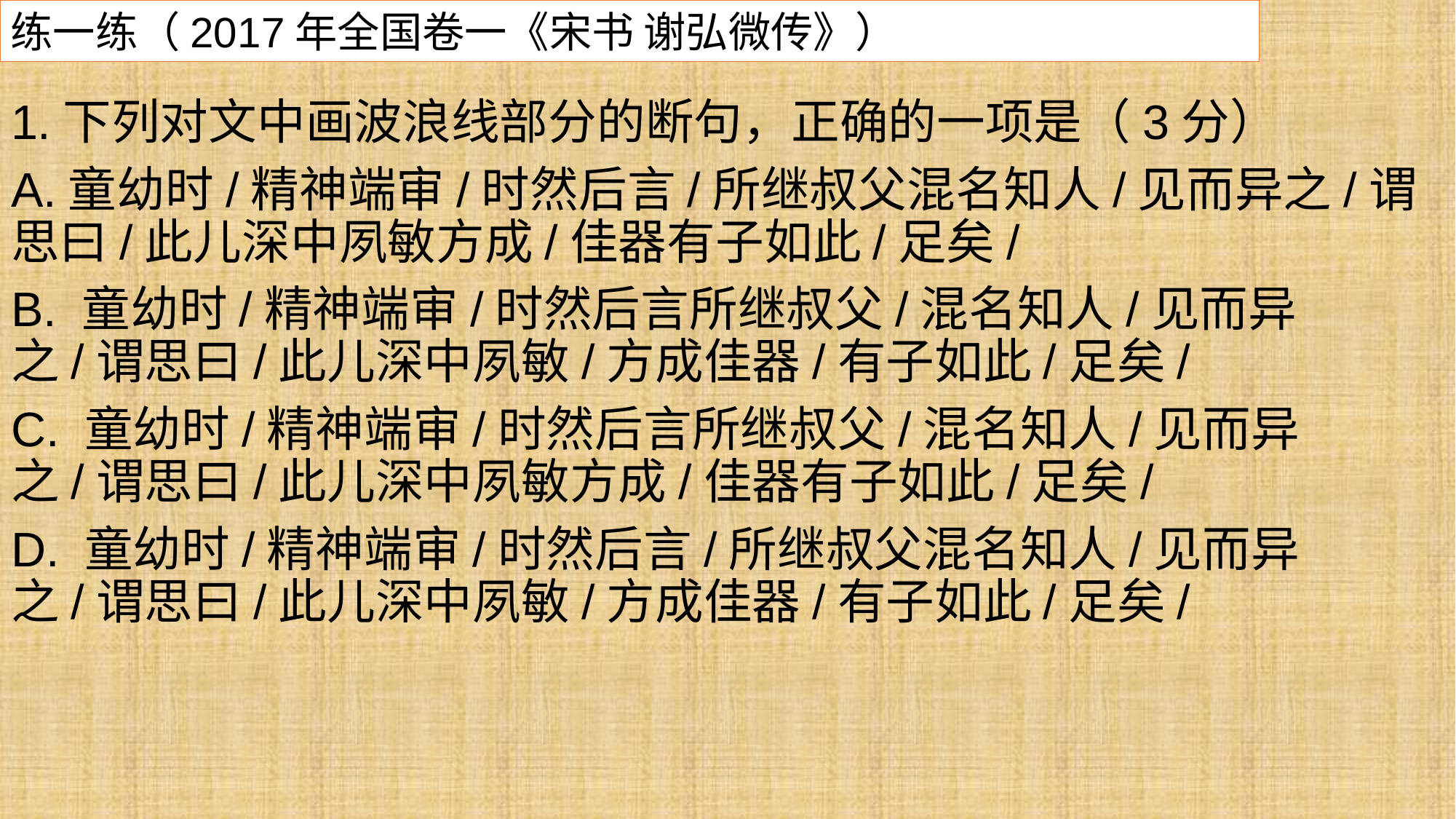

练一练（2017年全国卷一《宋书 谢弘微传》）
1.下列对文中画波浪线部分的断句，正确的一项是（3分）
A.童幼时/精神端审/时然后言/所继叔父混名知人/见而异之/谓思曰/此儿深中夙敏方成/佳器有子如此/足矣/
B. 童幼时/精神端审/时然后言所继叔父/混名知人/见而异之/谓思曰/此儿深中夙敏/方成佳器/有子如此/足矣/
C. 童幼时/精神端审/时然后言所继叔父/混名知人/见而异之/谓思曰/此儿深中夙敏方成/佳器有子如此/足矣/
D. 童幼时/精神端审/时然后言/所继叔父混名知人/见而异之/谓思曰/此儿深中夙敏/方成佳器/有子如此/足矣/